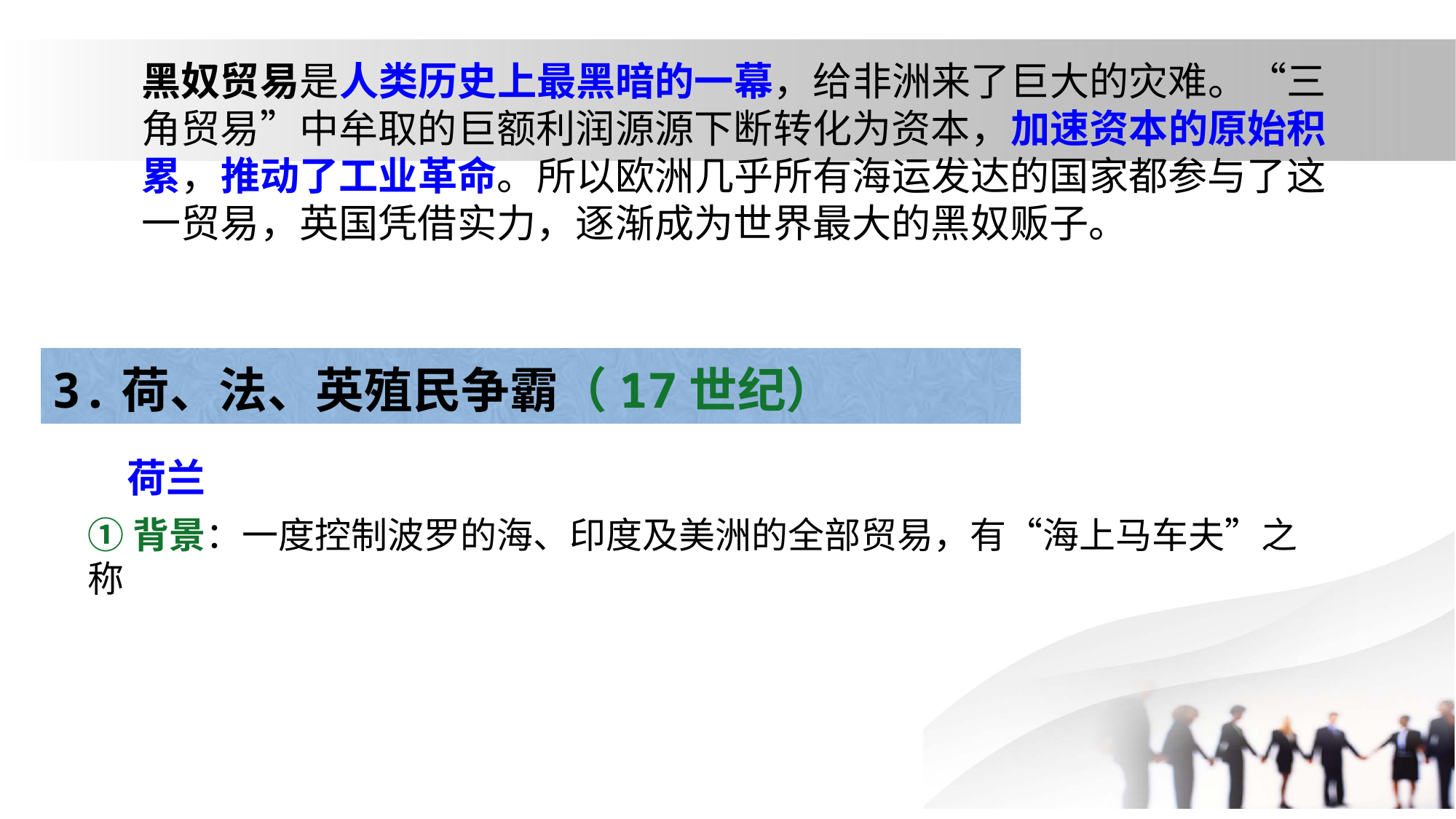

黑奴贸易是人类历史上最黑暗的一幕，给非洲来了巨大的灾难。“三角贸易”中牟取的巨额利润源源下断转化为资本，加速资本的原始积累，推动了工业革命。所以欧洲几乎所有海运发达的国家都参与了这一贸易，英国凭借实力，逐渐成为世界最大的黑奴贩子。
3.荷、法、英殖民争霸（17世纪）
荷兰
①背景：一度控制波罗的海、印度及美洲的全部贸易，有“海上马车夫”之称